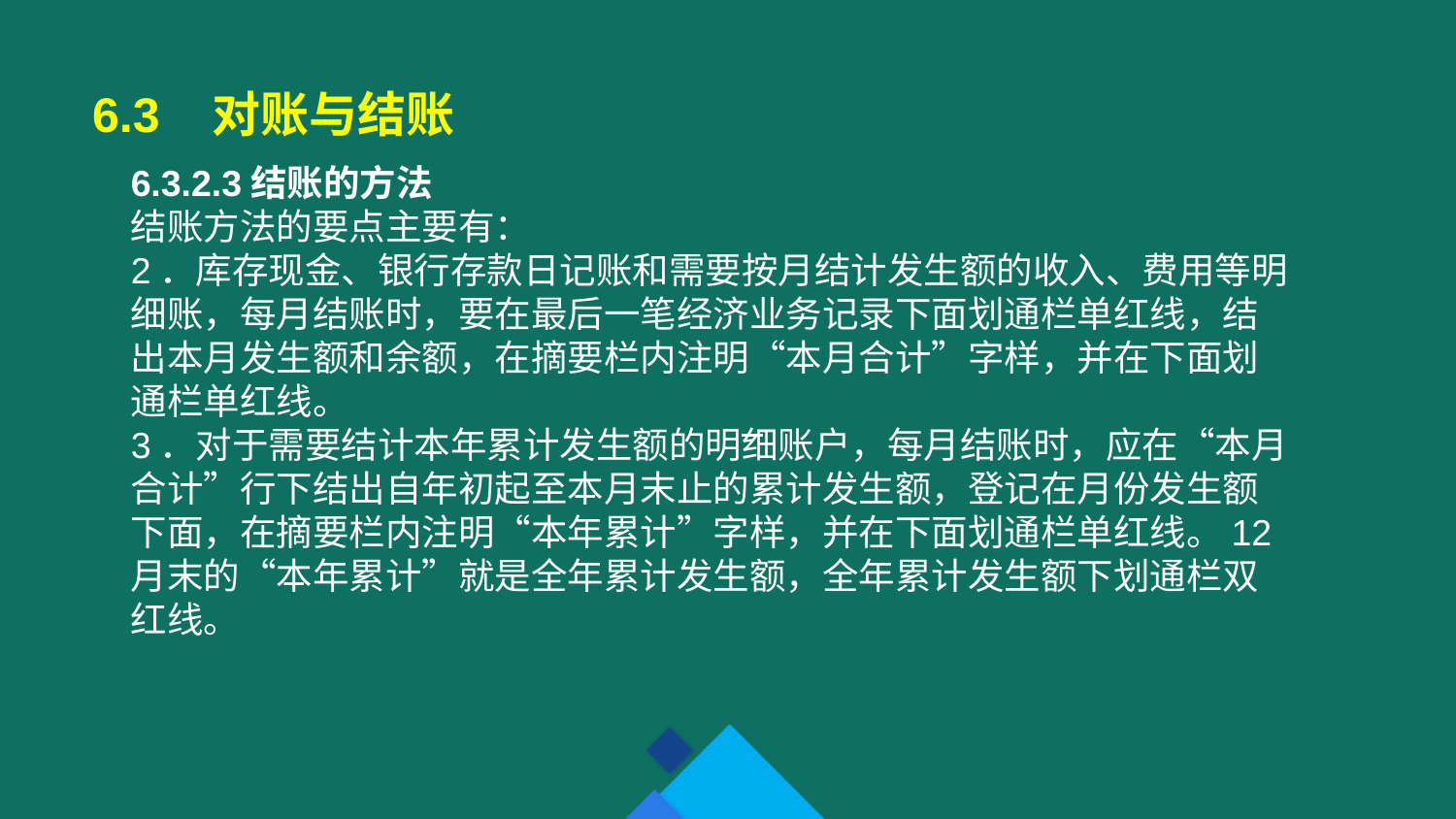

6.3   对账与结账

6.3.2.3结账的方法
结账方法的要点主要有：
2．库存现金、银行存款日记账和需要按月结计发生额的收入、费用等明细账，每月结账时，要在最后一笔经济业务记录下面划通栏单红线，结出本月发生额和余额，在摘要栏内注明“本月合计”字样，并在下面划通栏单红线。
3．对于需要结计本年累计发生额的明细账户，每月结账时，应在“本月合计”行下结出自年初起至本月末止的累计发生额，登记在月份发生额下面，在摘要栏内注明“本年累计”字样，并在下面划通栏单红线。12月末的“本年累计”就是全年累计发生额，全年累计发生额下划通栏双红线。